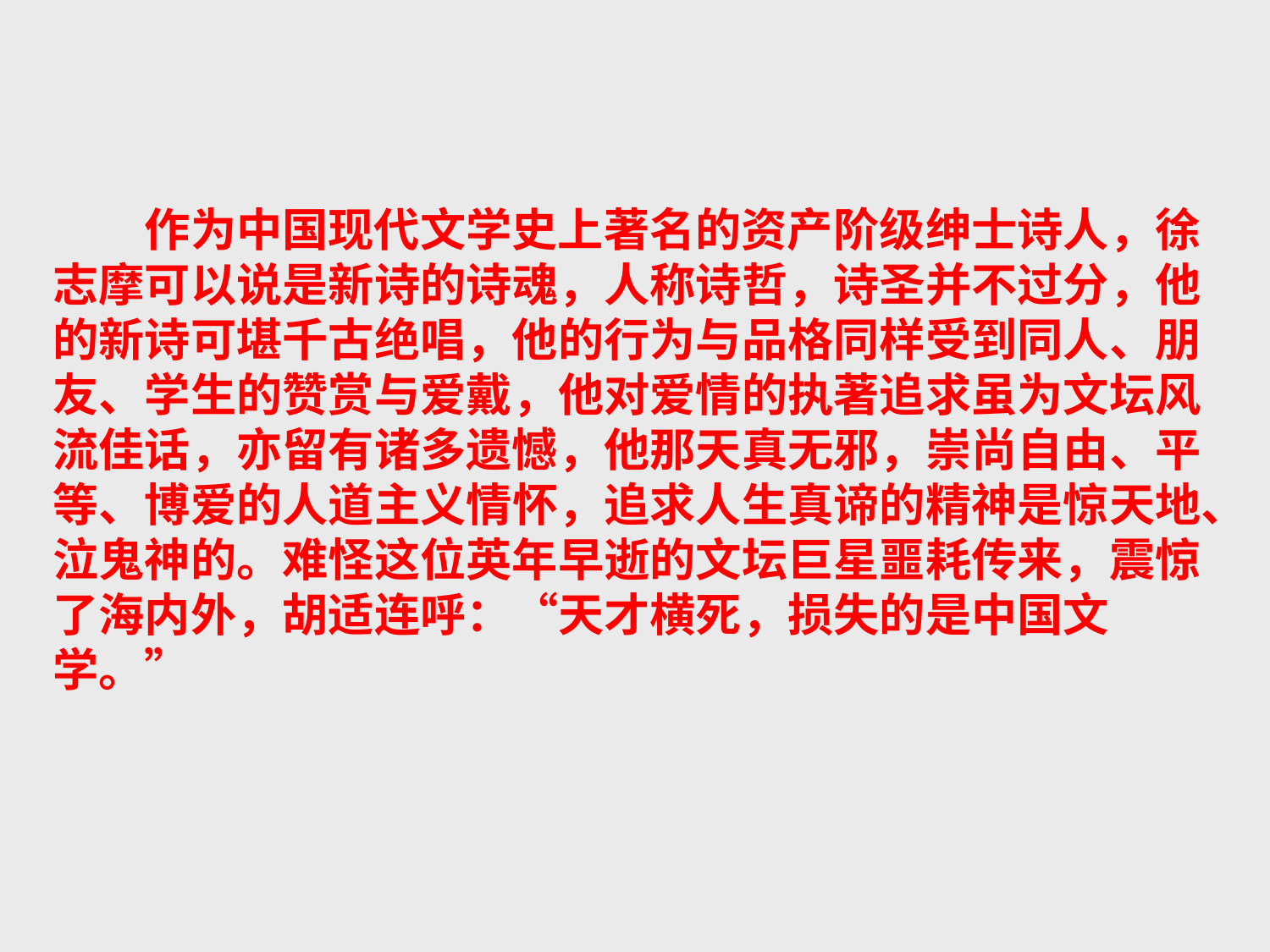

作为中国现代文学史上著名的资产阶级绅士诗人，徐志摩可以说是新诗的诗魂，人称诗哲，诗圣并不过分，他的新诗可堪千古绝唱，他的行为与品格同样受到同人、朋友、学生的赞赏与爱戴，他对爱情的执著追求虽为文坛风流佳话，亦留有诸多遗憾，他那天真无邪，崇尚自由、平等、博爱的人道主义情怀，追求人生真谛的精神是惊天地、泣鬼神的。难怪这位英年早逝的文坛巨星噩耗传来，震惊了海内外，胡适连呼：“天才横死，损失的是中国文学。”